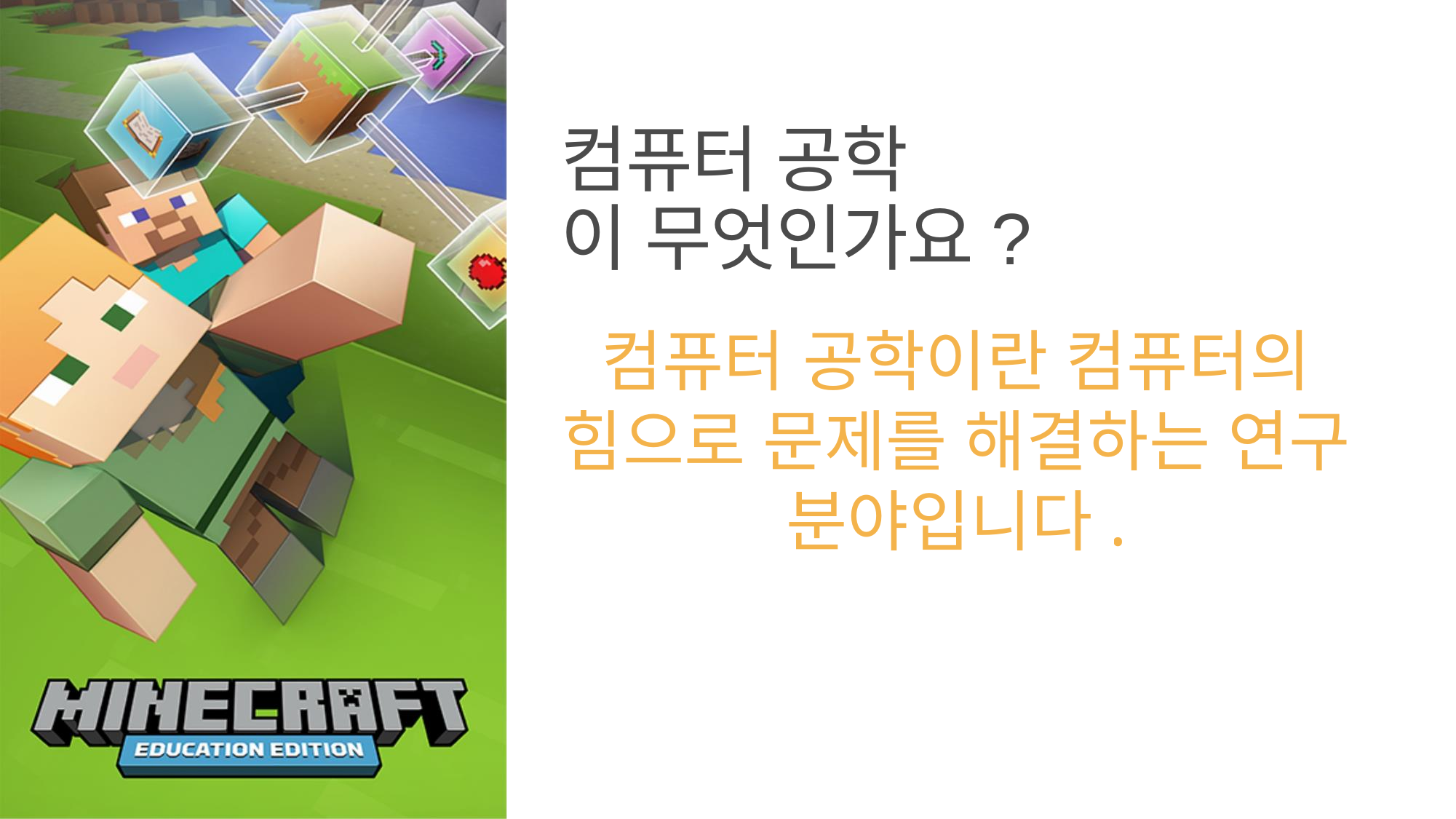

# 컴퓨터 공학
이 무엇인가요?
컴퓨터 공학이란 컴퓨터의 힘으로 문제를 해결하는 연구 분야입니다.